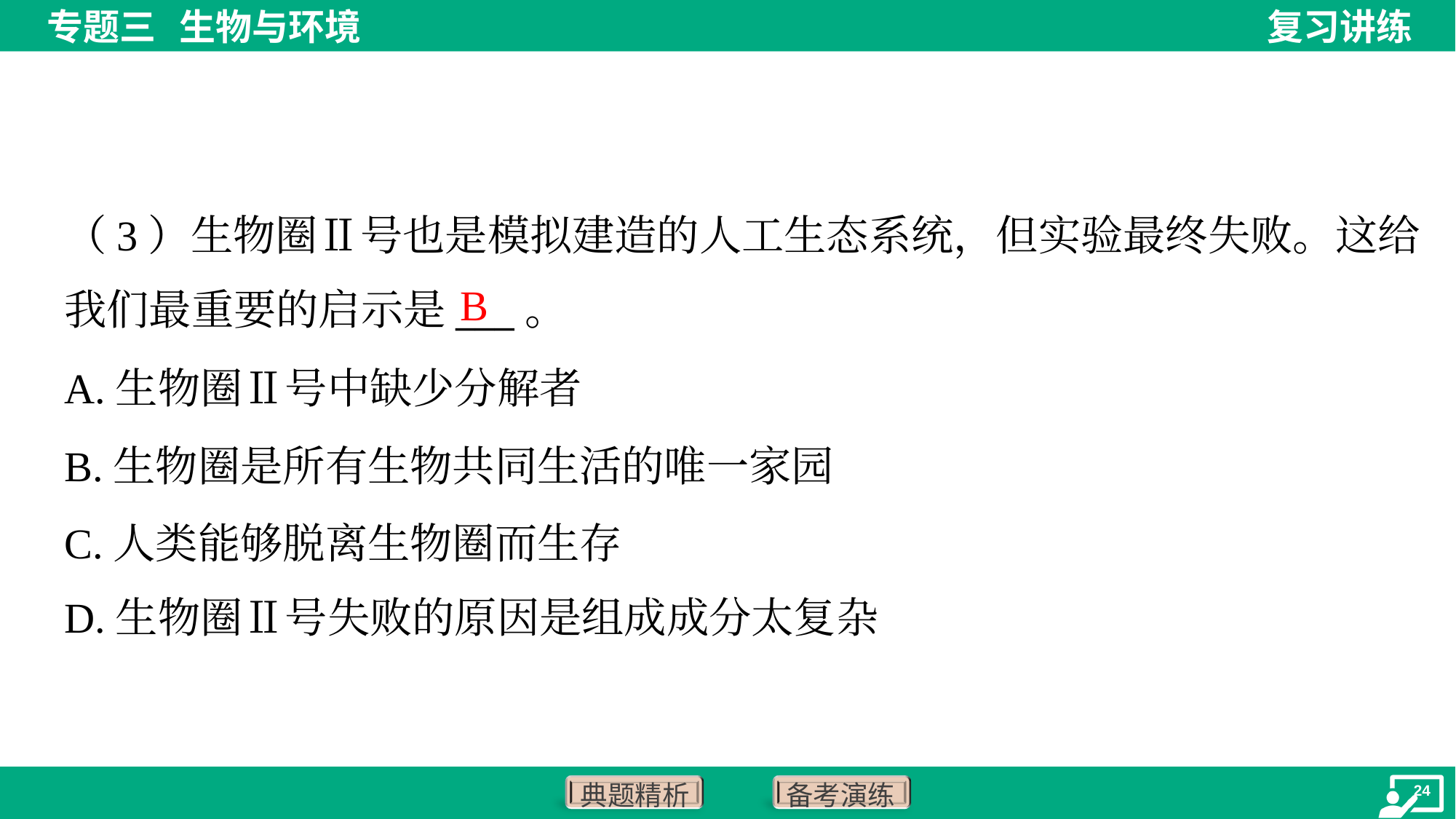

（3）生物圈Ⅱ号也是模拟建造的人工生态系统，但实验最终失败。这给
我们最重要的启示是___。
B
A.生物圈Ⅱ号中缺少分解者
B.生物圈是所有生物共同生活的唯一家园
C.人类能够脱离生物圈而生存
D.生物圈Ⅱ号失败的原因是组成成分太复杂